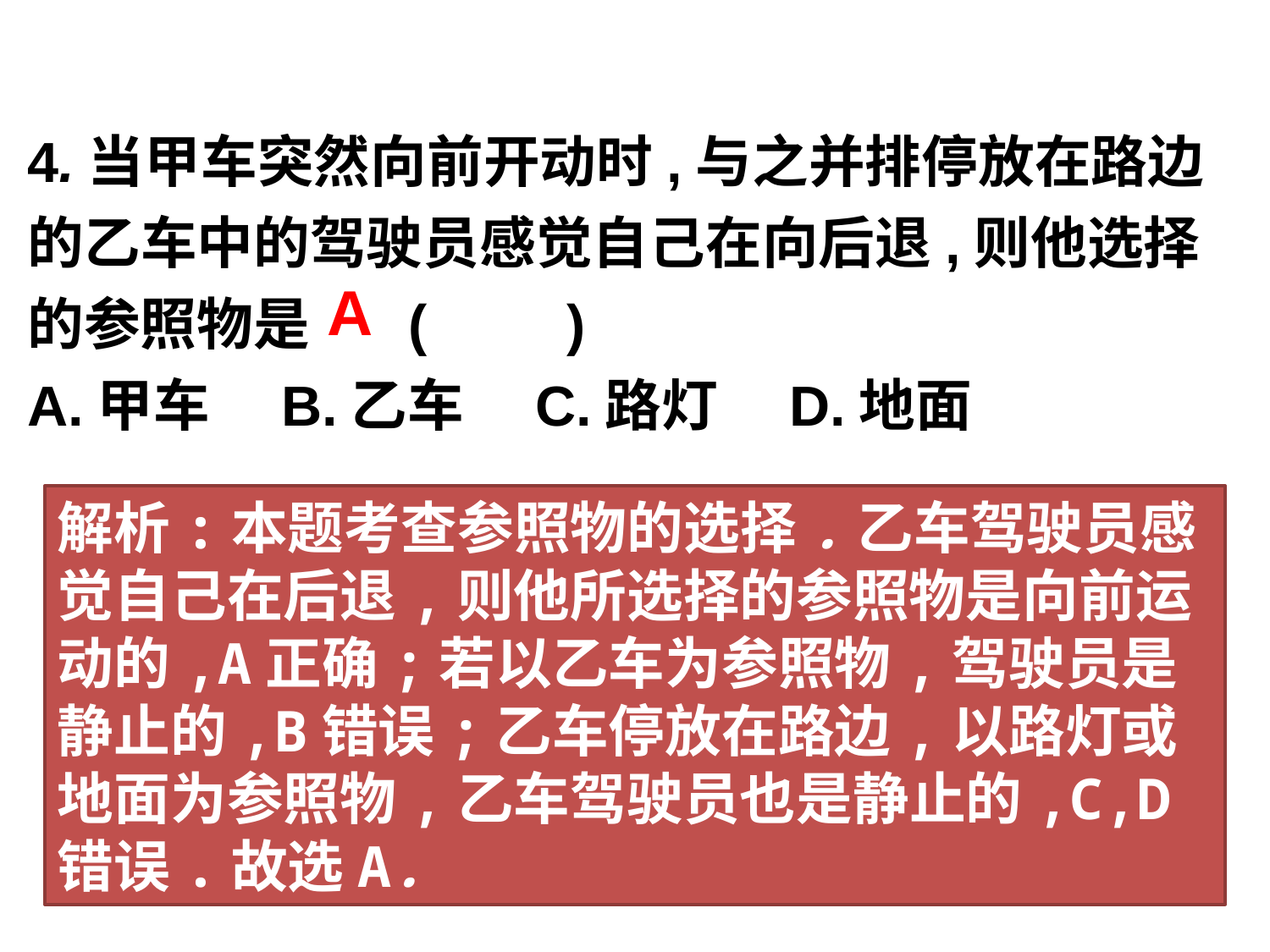

4.当甲车突然向前开动时,与之并排停放在路边的乙车中的驾驶员感觉自己在向后退,则他选择的参照物是	(　　)
A.甲车	B.乙车	C.路灯	D.地面
A
解析:本题考查参照物的选择.乙车驾驶员感觉自己在后退,则他所选择的参照物是向前运动的,A正确;若以乙车为参照物,驾驶员是静止的,B错误;乙车停放在路边,以路灯或地面为参照物,乙车驾驶员也是静止的,C,D错误.故选A.